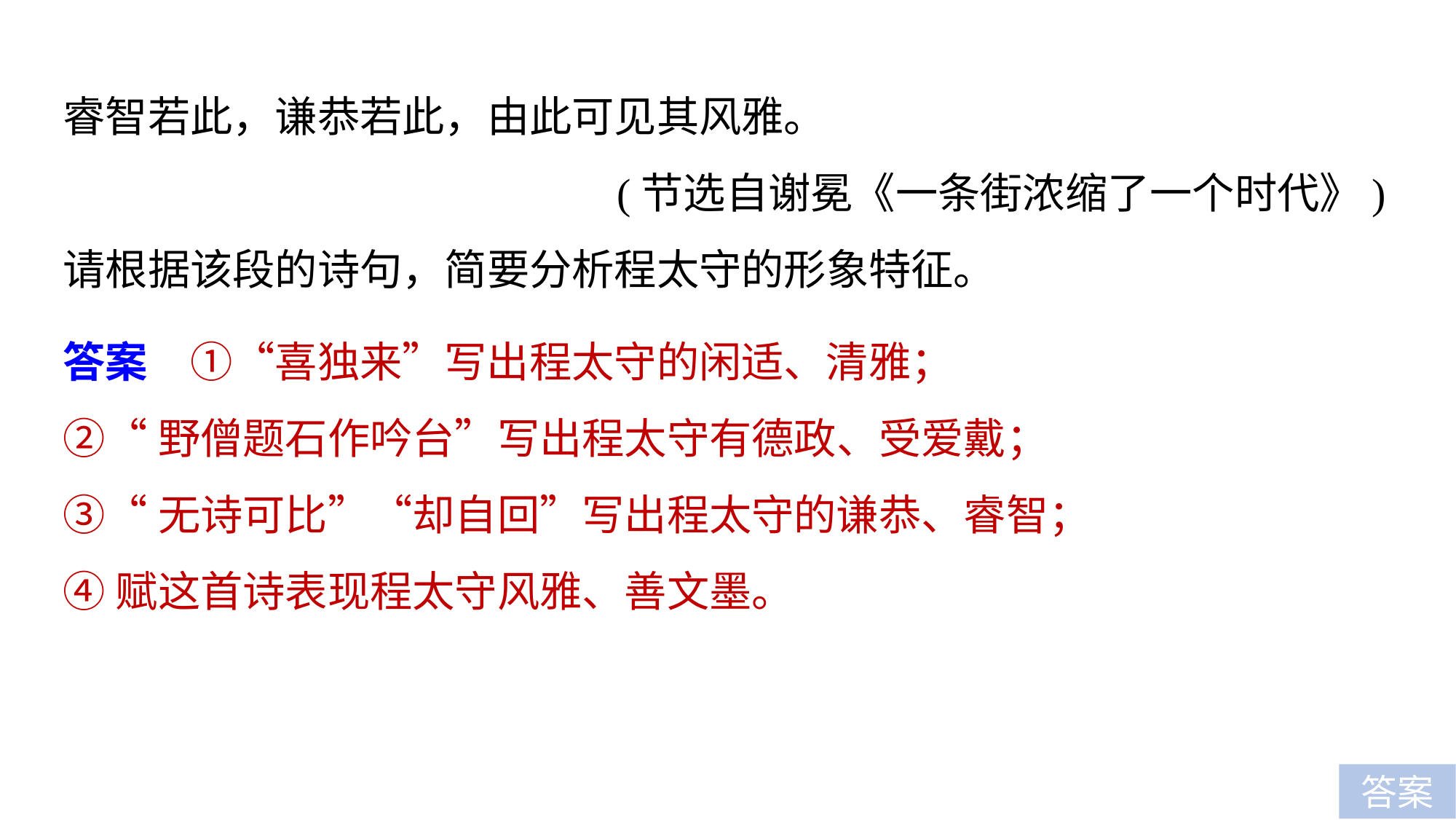

睿智若此，谦恭若此，由此可见其风雅。
(节选自谢冕《一条街浓缩了一个时代》)
请根据该段的诗句，简要分析程太守的形象特征。
答案　①“喜独来”写出程太守的闲适、清雅；
②“野僧题石作吟台”写出程太守有德政、受爱戴；
③“无诗可比”“却自回”写出程太守的谦恭、睿智；
④赋这首诗表现程太守风雅、善文墨。
答案